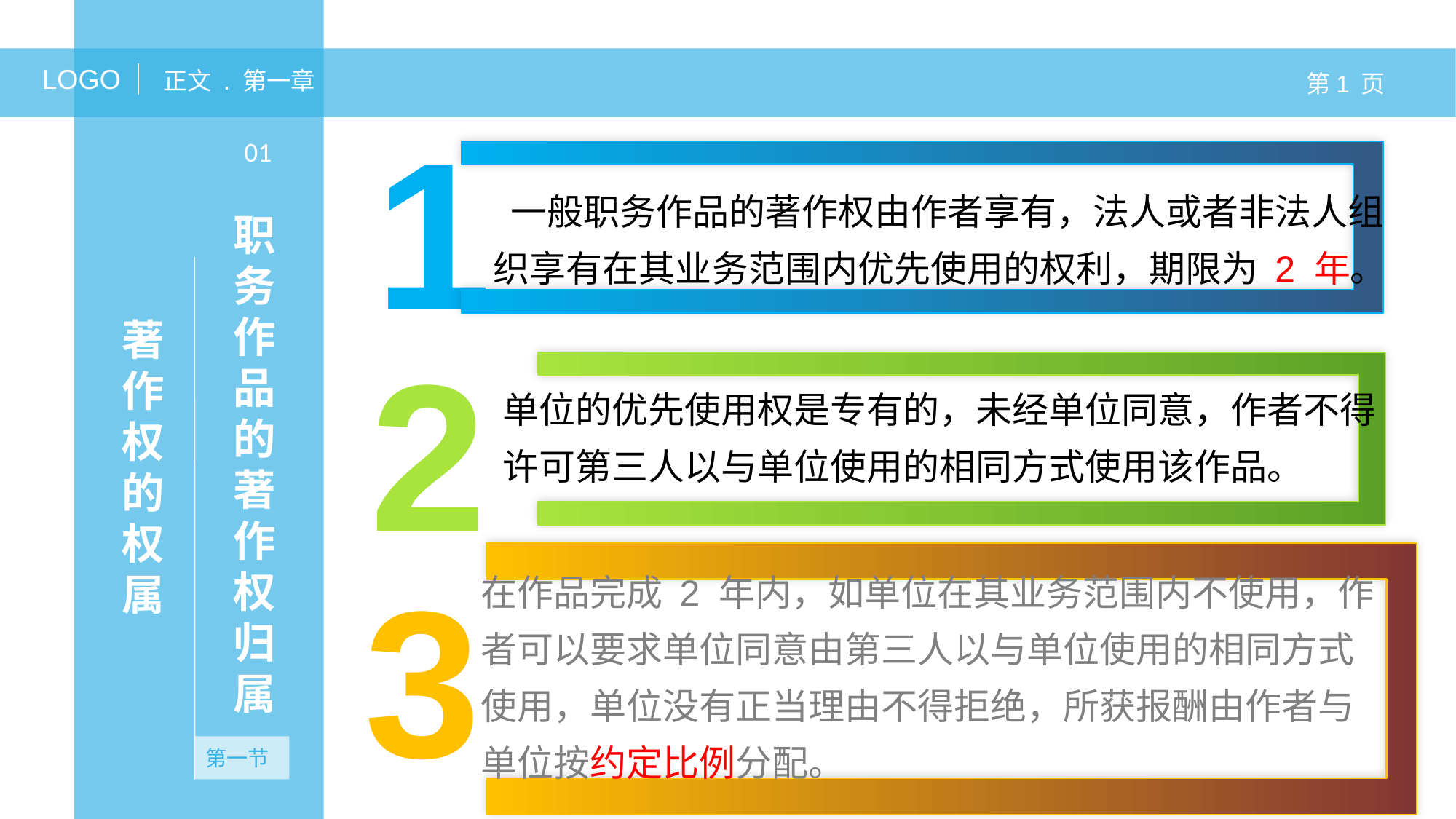

LOGO
正文 . 第一章

第1 页
1
01

 一般职务作品的著作权由作者享有，法人或者非法人组织享有在其业务范围内优先使用的权利，期限为 2 年。
职务作品的著作权归属

著作权的权属
2

单位的优先使用权是专有的，未经单位同意，作者不得许可第三人以与单位使用的相同方式使用该作品。
3

在作品完成 2 年内，如单位在其业务范围内不使用，作者可以要求单位同意由第三人以与单位使用的相同方式使用，单位没有正当理由不得拒绝，所获报酬由作者与单位按约定比例分配。
第一节